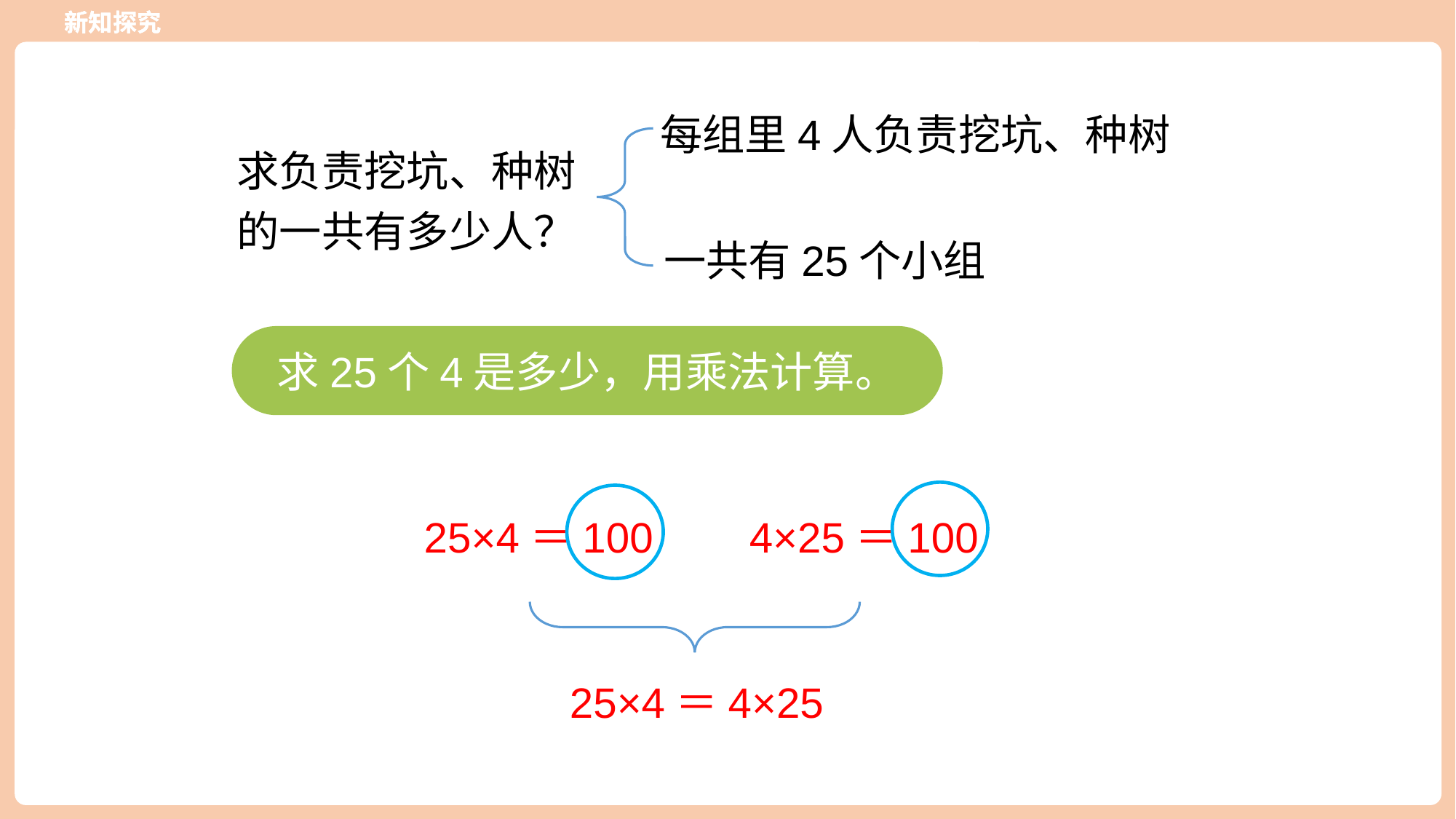

新知探究
新知探究
每组里4人负责挖坑、种树
求负责挖坑、种树的一共有多少人？

一共有25个小组
求25个4是多少，用乘法计算。

25×4＝100
4×25＝100
25×4＝4×25